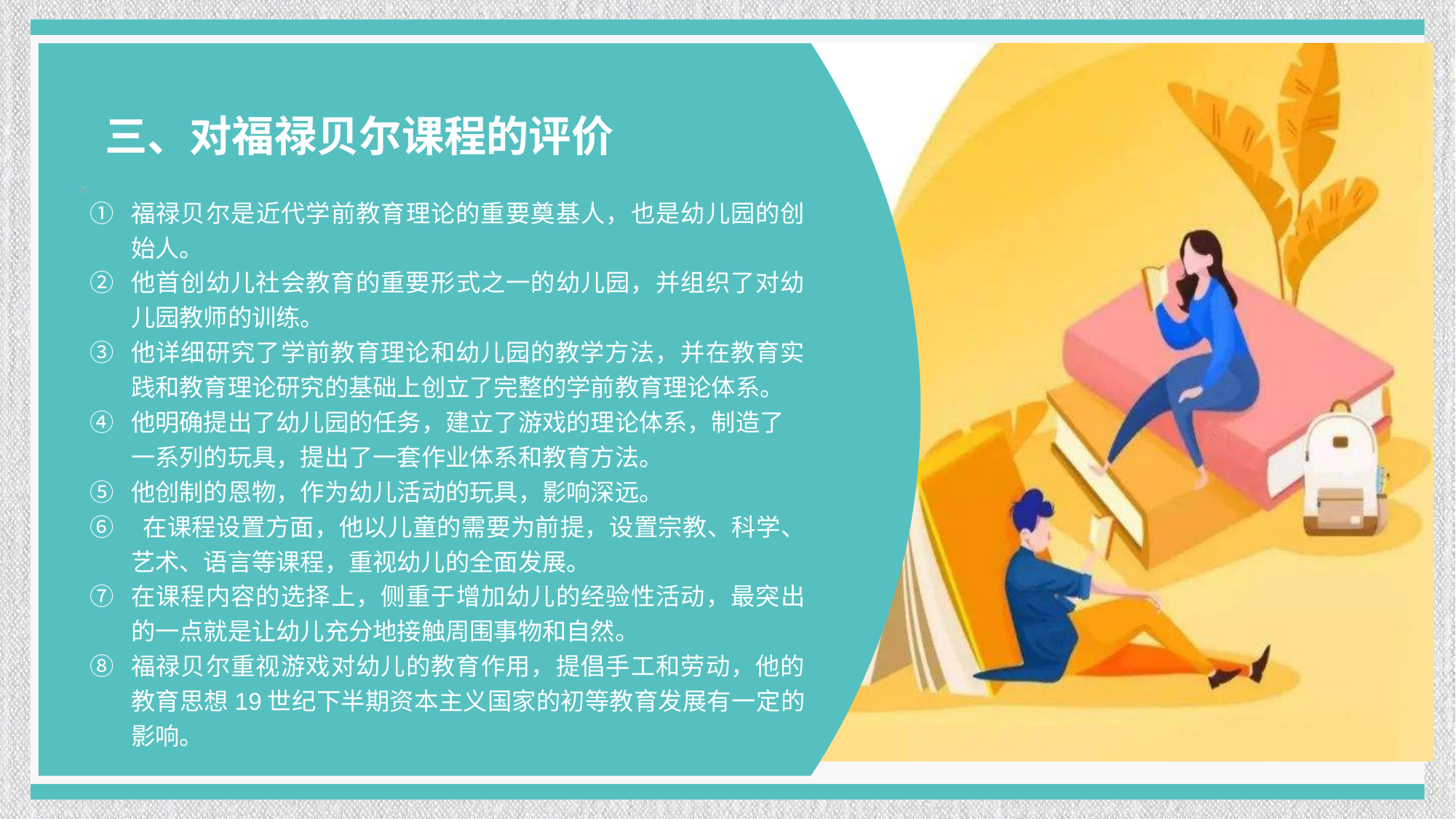

三、对福禄贝尔课程的评价
福禄贝尔是近代学前教育理论的重要奠基人，也是幼儿园的创始人。
他首创幼儿社会教育的重要形式之一的幼儿园，并组织了对幼儿园教师的训练。
他详细研究了学前教育理论和幼儿园的教学方法，并在教育实践和教育理论研究的基础上创立了完整的学前教育理论体系。
他明确提出了幼儿园的任务，建立了游戏的理论体系，制造了一系列的玩具，提出了一套作业体系和教育方法。
他创制的恩物，作为幼儿活动的玩具，影响深远。
 在课程设置方面，他以儿童的需要为前提，设置宗教、科学、艺术、语言等课程，重视幼儿的全面发展。
在课程内容的选择上，侧重于增加幼儿的经验性活动，最突出的一点就是让幼儿充分地接触周围事物和自然。
福禄贝尔重视游戏对幼儿的教育作用，提倡手工和劳动，他的教育思想19世纪下半期资本主义国家的初等教育发展有一定的影响。